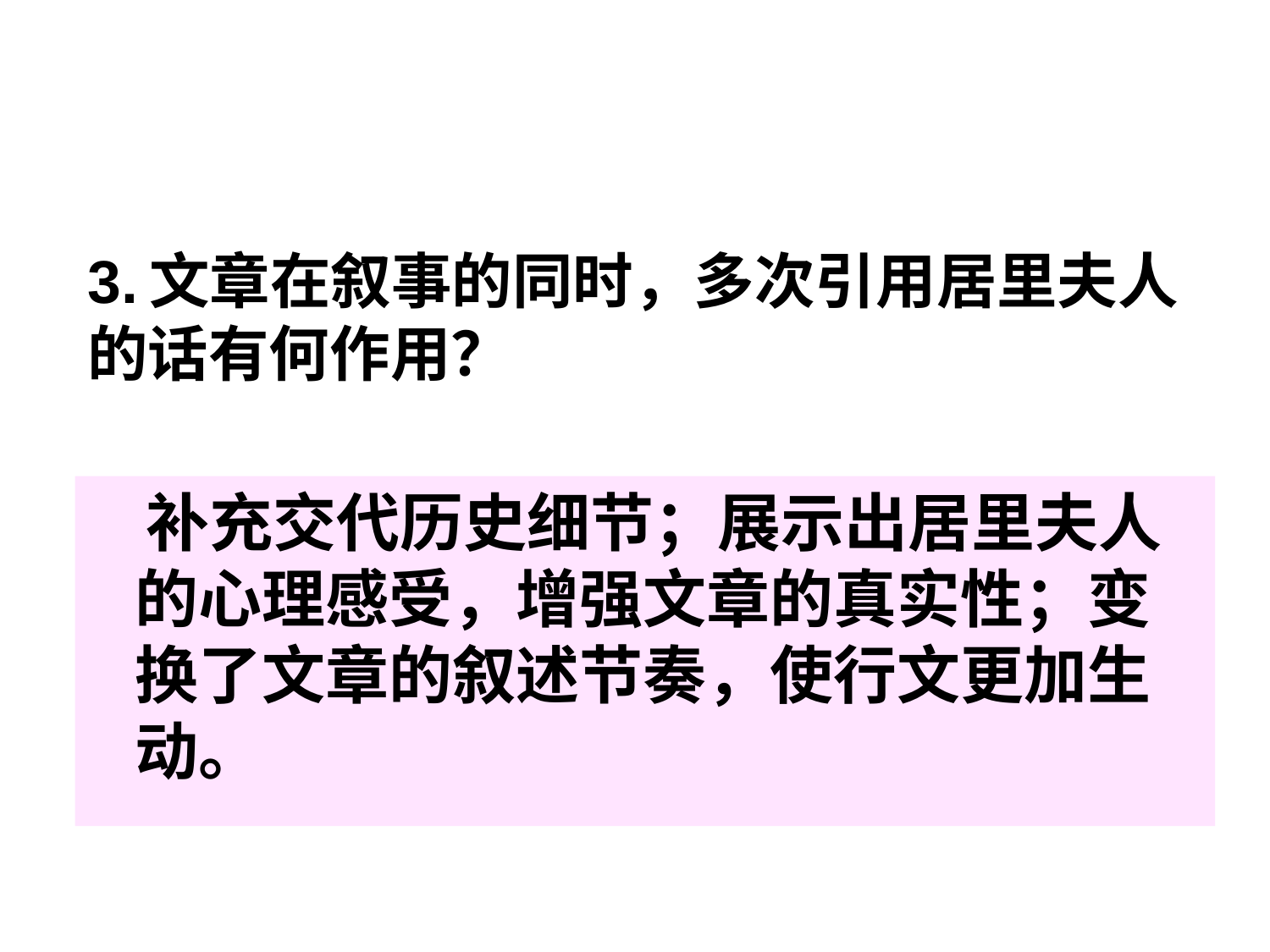

# 3.文章在叙事的同时，多次引用居里夫人的话有何作用？
   补充交代历史细节；展示出居里夫人的心理感受，增强文章的真实性；变换了文章的叙述节奏，使行文更加生动。